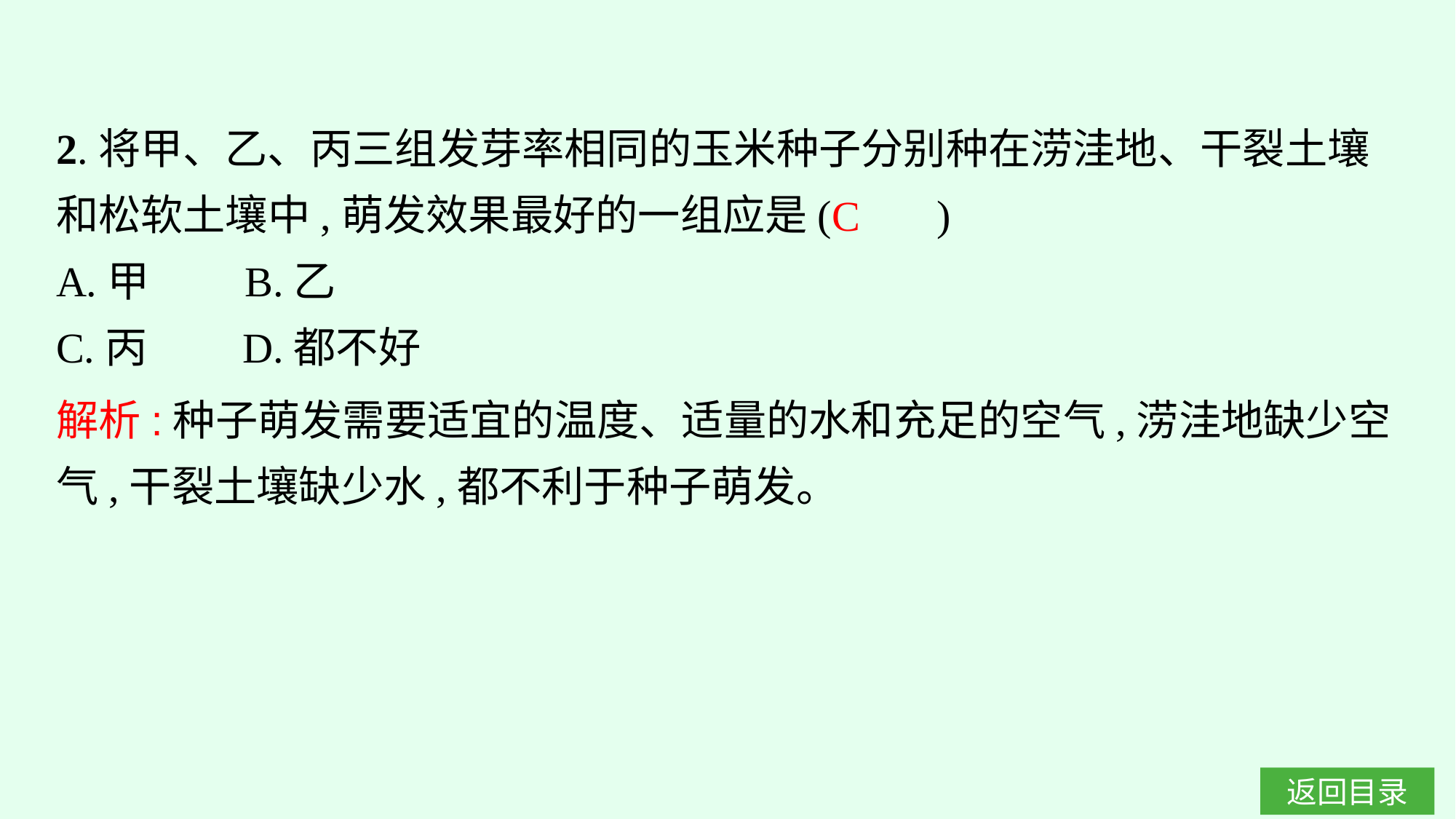

2.将甲、乙、丙三组发芽率相同的玉米种子分别种在涝洼地、干裂土壤和松软土壤中,萌发效果最好的一组应是(　　)
A.甲　　B.乙
C.丙　　D.都不好
C
解析:种子萌发需要适宜的温度、适量的水和充足的空气,涝洼地缺少空气,干裂土壤缺少水,都不利于种子萌发。